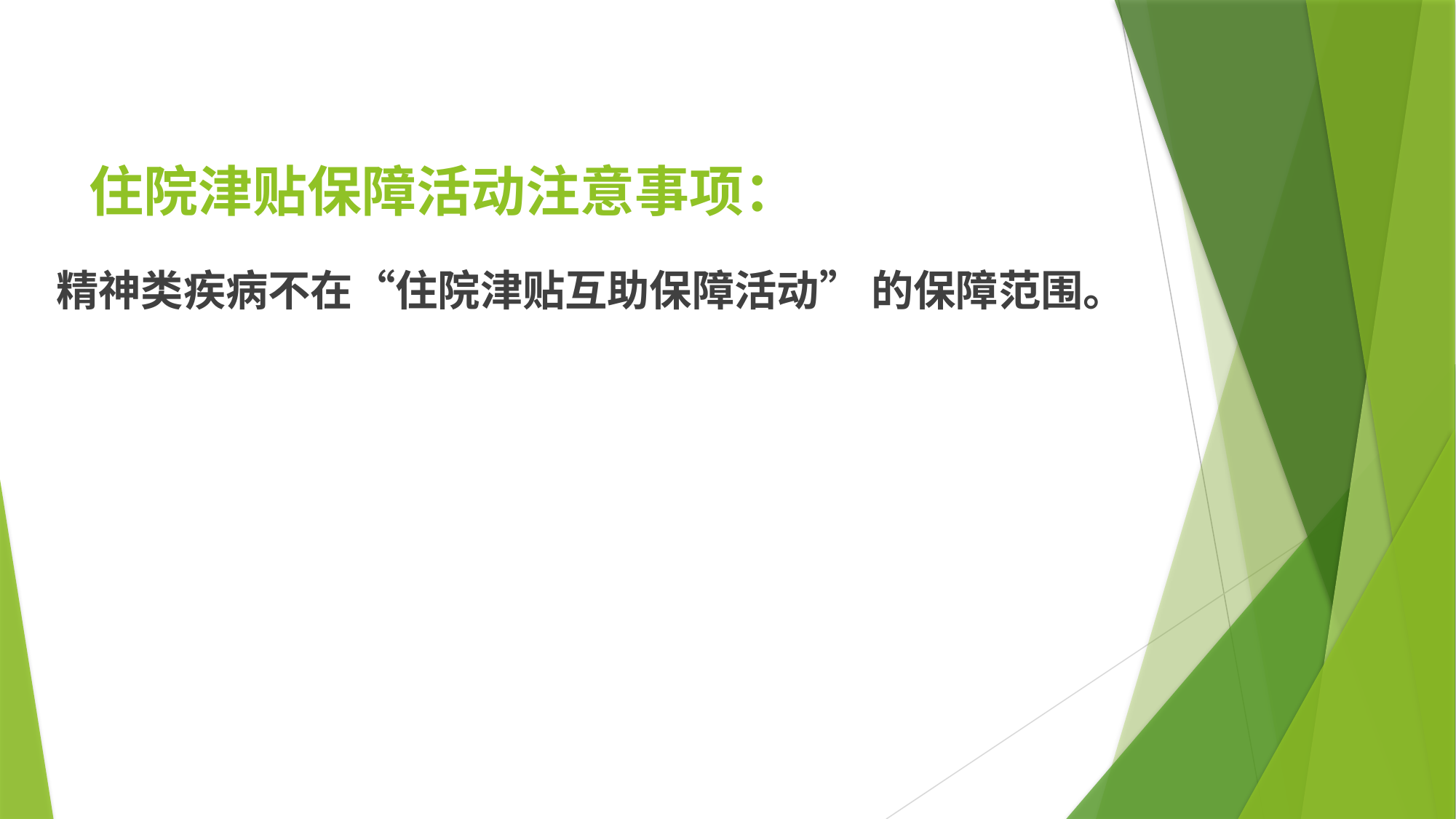

# 住院津贴保障活动注意事项：
精神类疾病不在“住院津贴互助保障活动” 的保障范围。